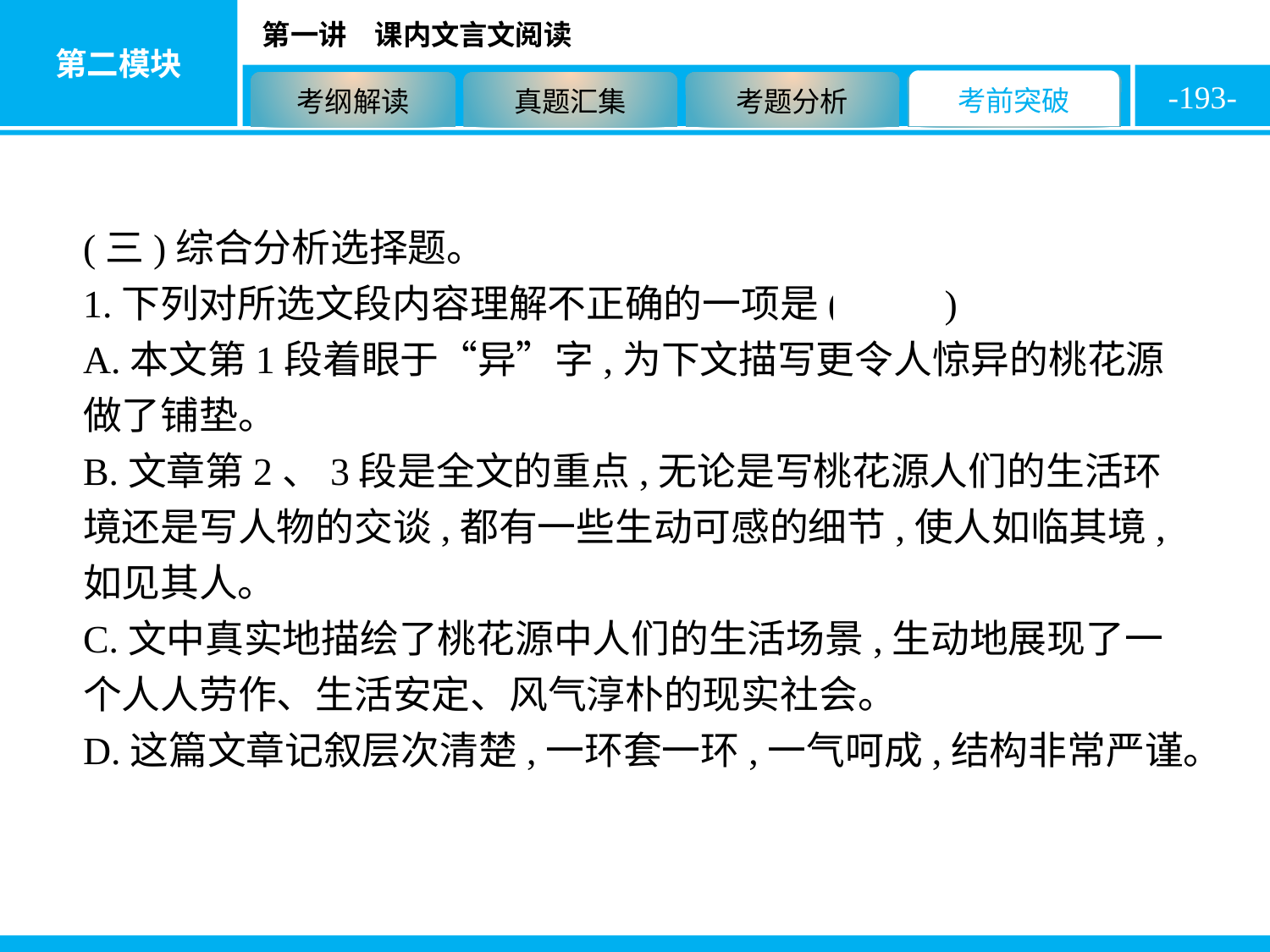

-193-
(三)综合分析选择题。
1.下列对所选文段内容理解不正确的一项是(    C    )
A.本文第1段着眼于“异”字,为下文描写更令人惊异的桃花源做了铺垫。
B.文章第2、3段是全文的重点,无论是写桃花源人们的生活环境还是写人物的交谈,都有一些生动可感的细节,使人如临其境,如见其人。
C.文中真实地描绘了桃花源中人们的生活场景,生动地展现了一个人人劳作、生活安定、风气淳朴的现实社会。
D.这篇文章记叙层次清楚,一环套一环,一气呵成,结构非常严谨。